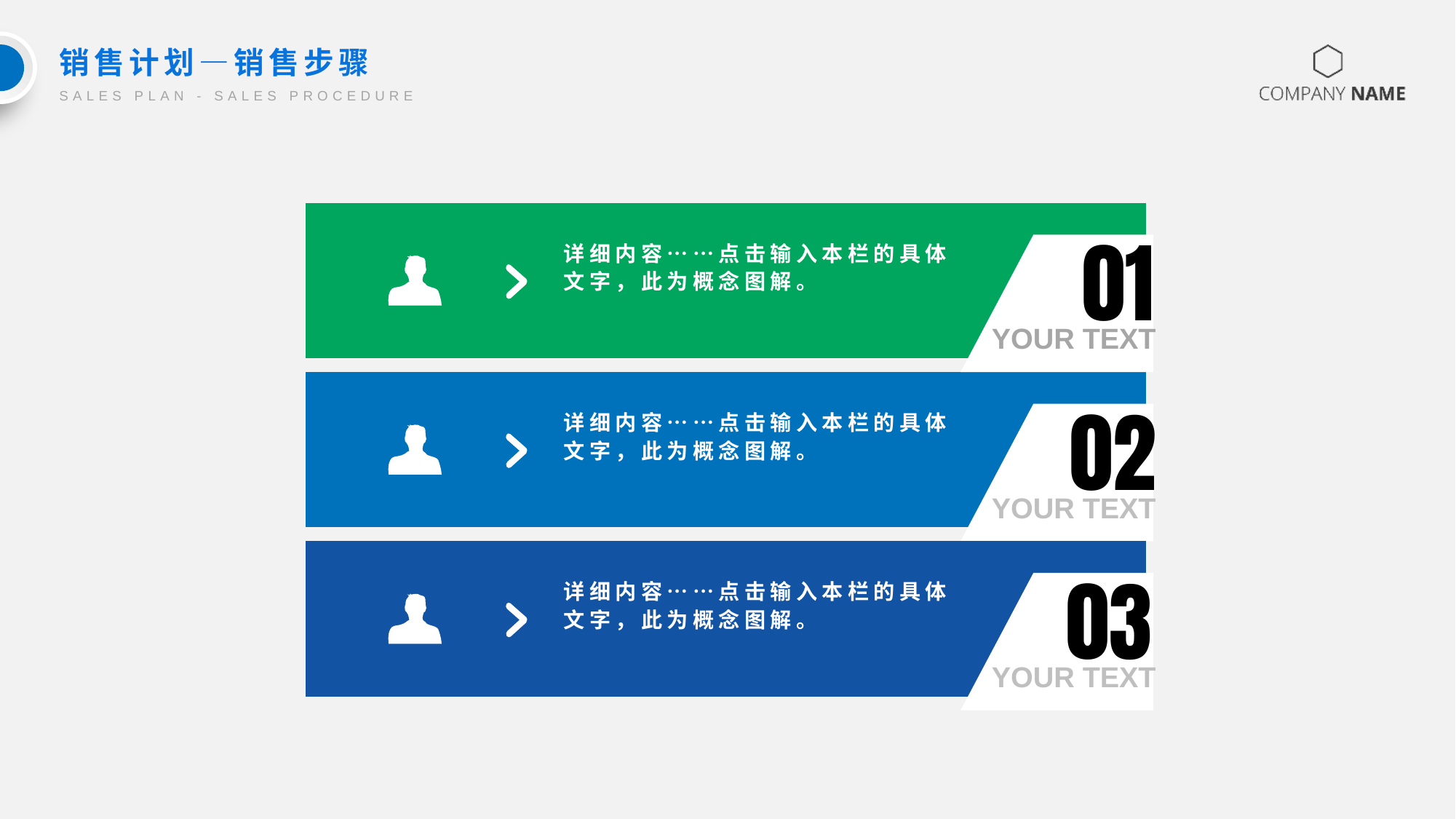

销售计划—销售步骤
SALES PLAN - SALES PROCEDURE

01
详细内容……点击输入本栏的具体文字，此为概念图解。

YOUR TEXT

02
详细内容……点击输入本栏的具体文字，此为概念图解。

YOUR TEXT

03
详细内容……点击输入本栏的具体文字，此为概念图解。

YOUR TEXT